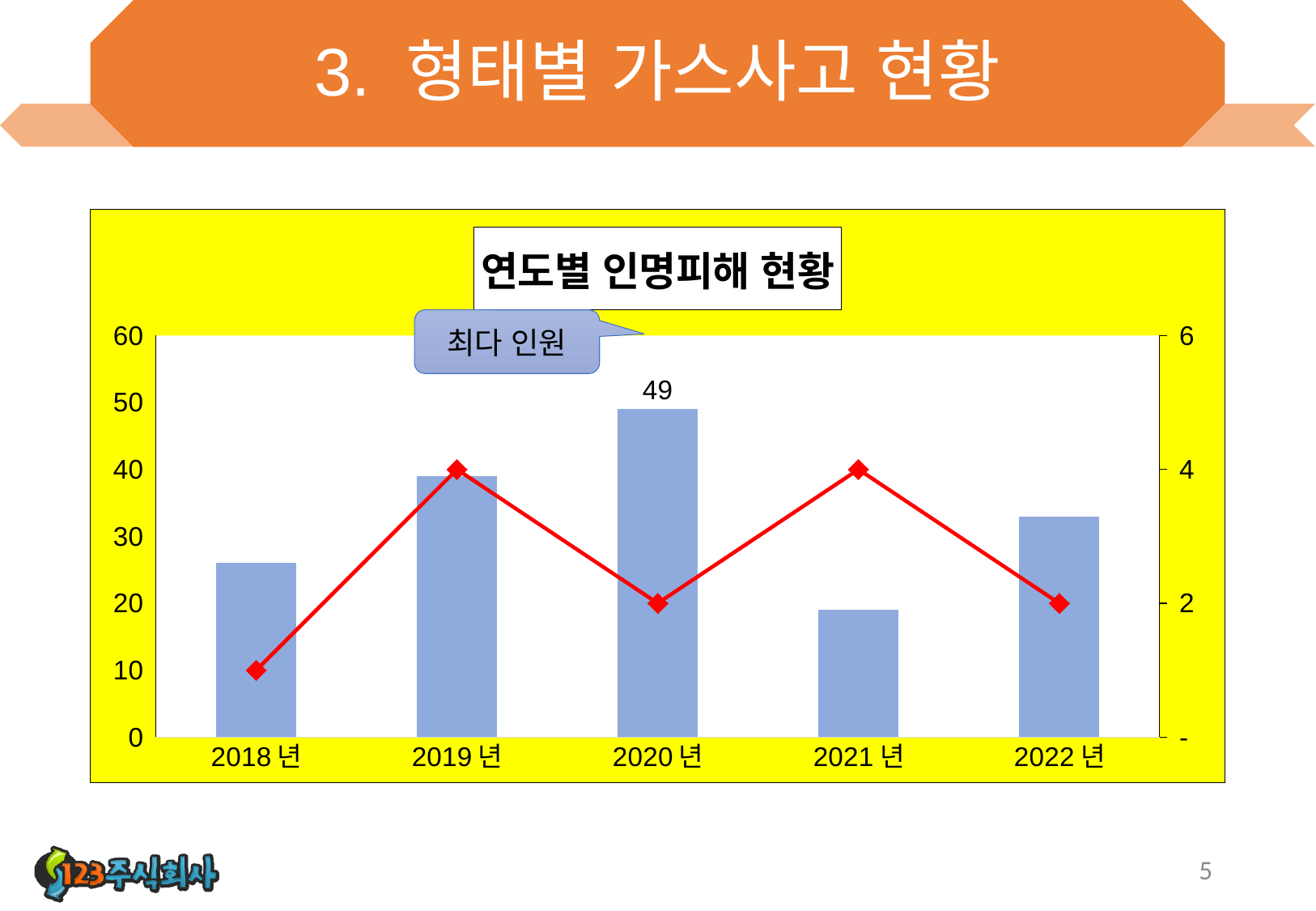

# 3. 형태별 가스사고 현황

### Chart: 연도별 인명피해 현황

| Category | 폭발 | 누출 |
|---|---|---|
| 2018년 | 26.0 | 1.0 |
| 2019년 | 39.0 | 4.0 |
| 2020년 | 49.0 | 2.0 |
| 2021년 | 19.0 | 4.0 |
| 2022년 | 33.0 | 2.0 |
최다 인원
5